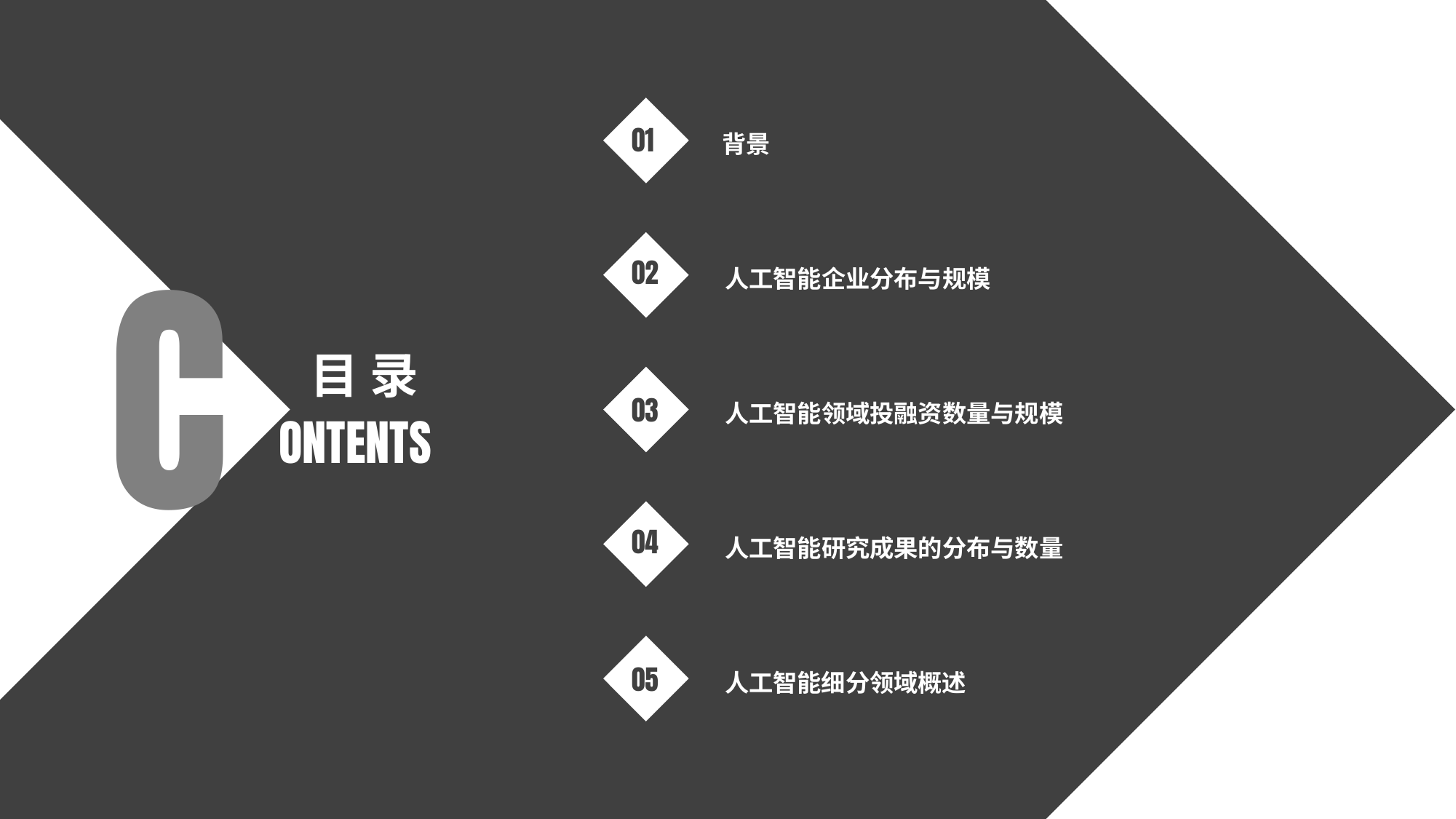

01
背景

02
C
人工智能企业分布与规模
目 录

03
人工智能领域投融资数量与规模
ONTENTS

04
人工智能研究成果的分布与数量

05
人工智能细分领域概述